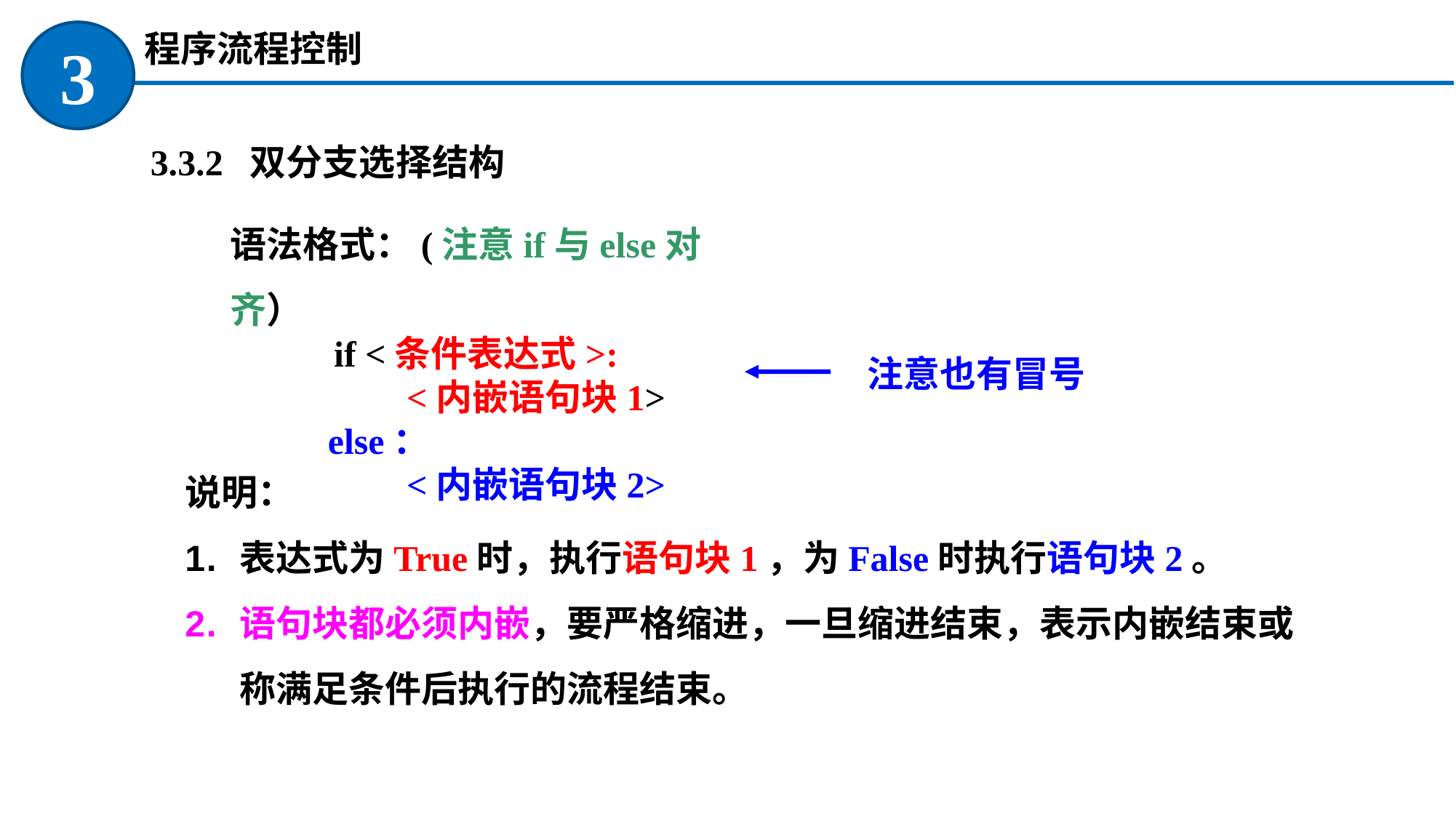

程序流程控制
3
 3.3.2  双分支选择结构
语法格式：(注意if与else对齐）
  if <条件表达式>:
    <内嵌语句块1>
else：
  <内嵌语句块2>
注意也有冒号

说明：
表达式为True时，执行语句块1，为False时执行语句块2。
语句块都必须内嵌，要严格缩进，一旦缩进结束，表示内嵌结束或称满足条件后执行的流程结束。